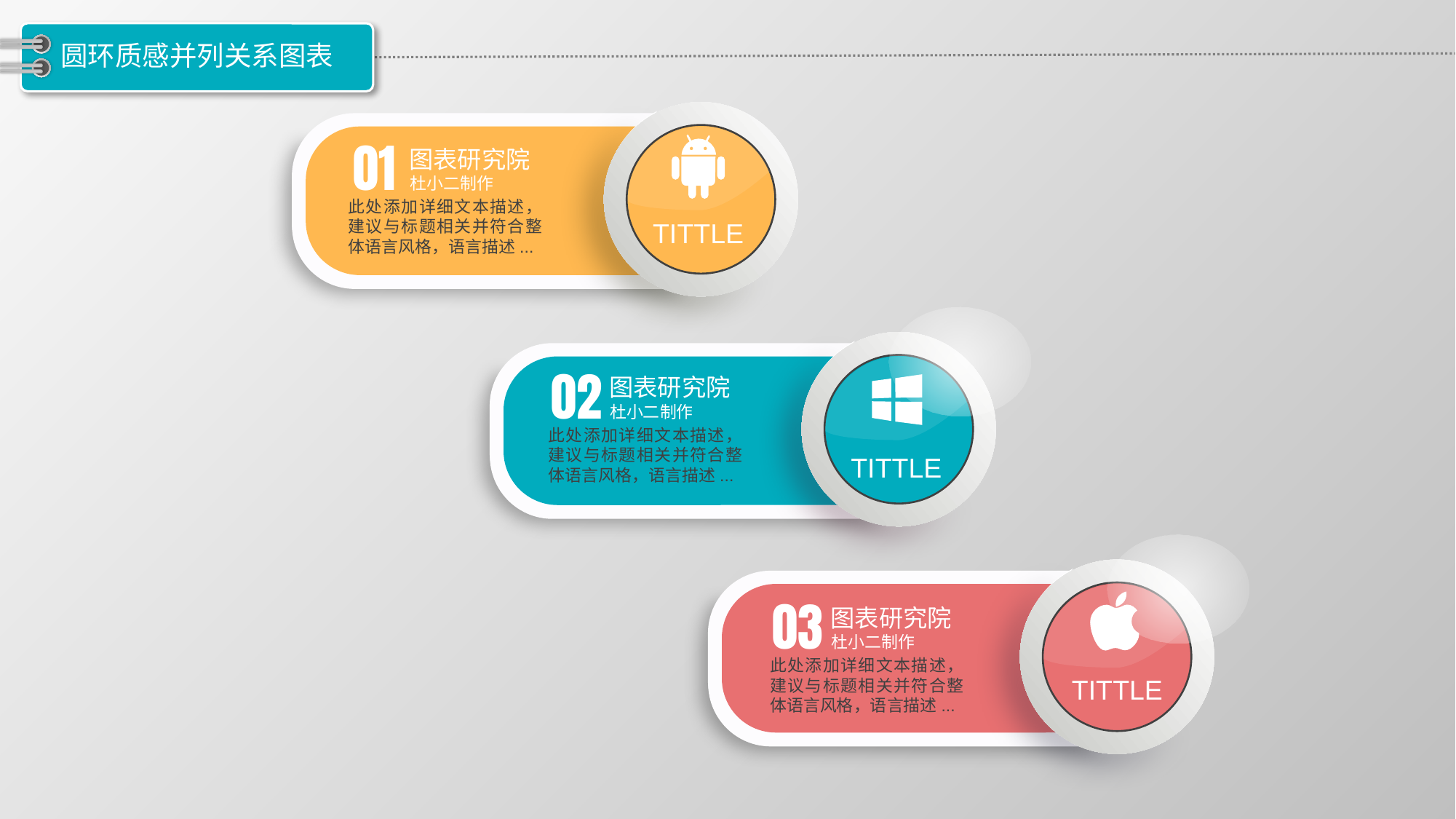

# 圆环质感并列关系图表

01
图表研究院
杜小二制作
此处添加详细文本描述，建议与标题相关并符合整体语言风格，语言描述...

TITTLE

02
图表研究院
杜小二制作
此处添加详细文本描述，建议与标题相关并符合整体语言风格，语言描述...

TITTLE

03
图表研究院
杜小二制作
此处添加详细文本描述，建议与标题相关并符合整体语言风格，语言描述...
TITTLE